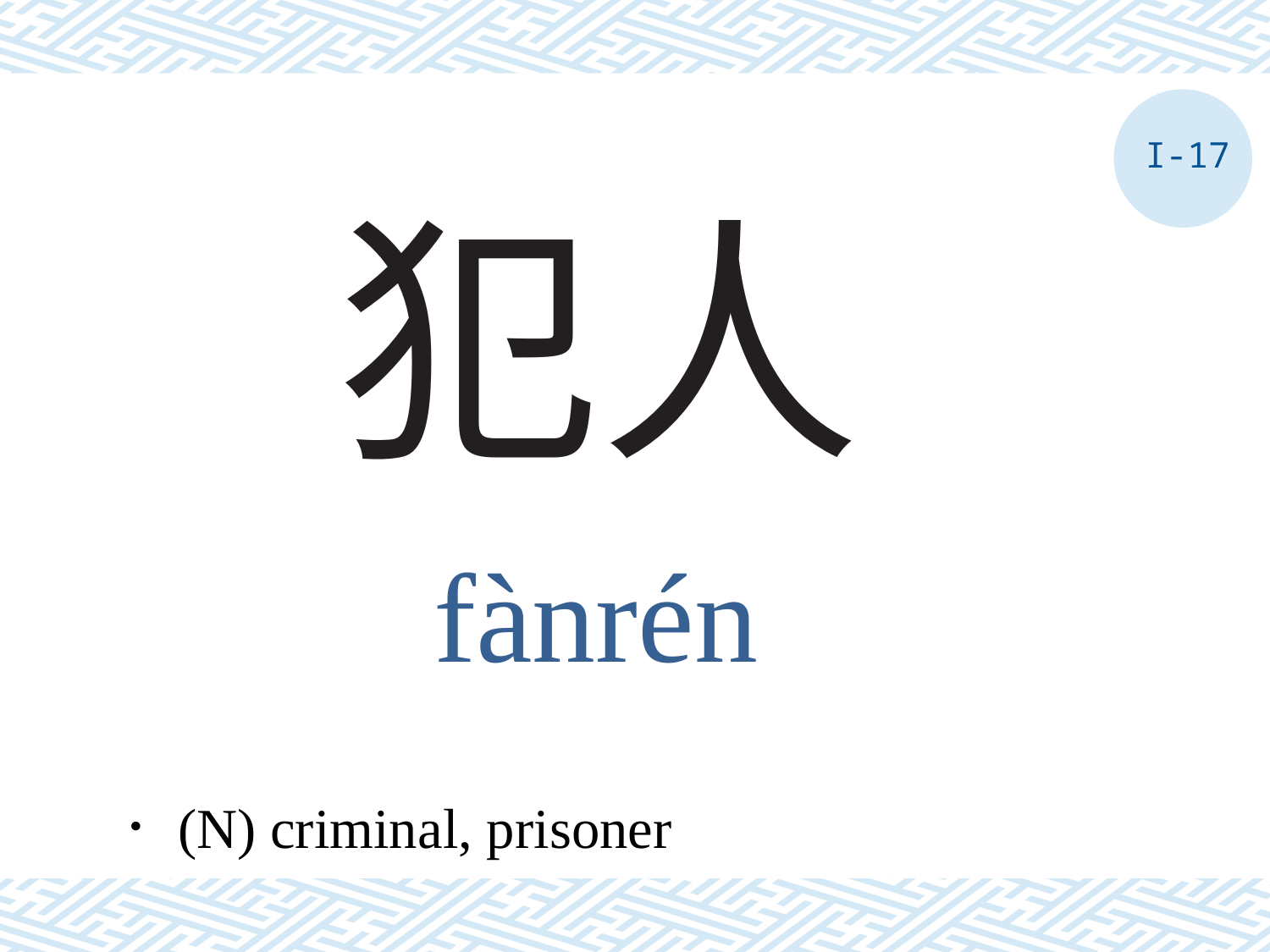

I-17

# 犯人
fànrén
．(N) criminal, prisoner